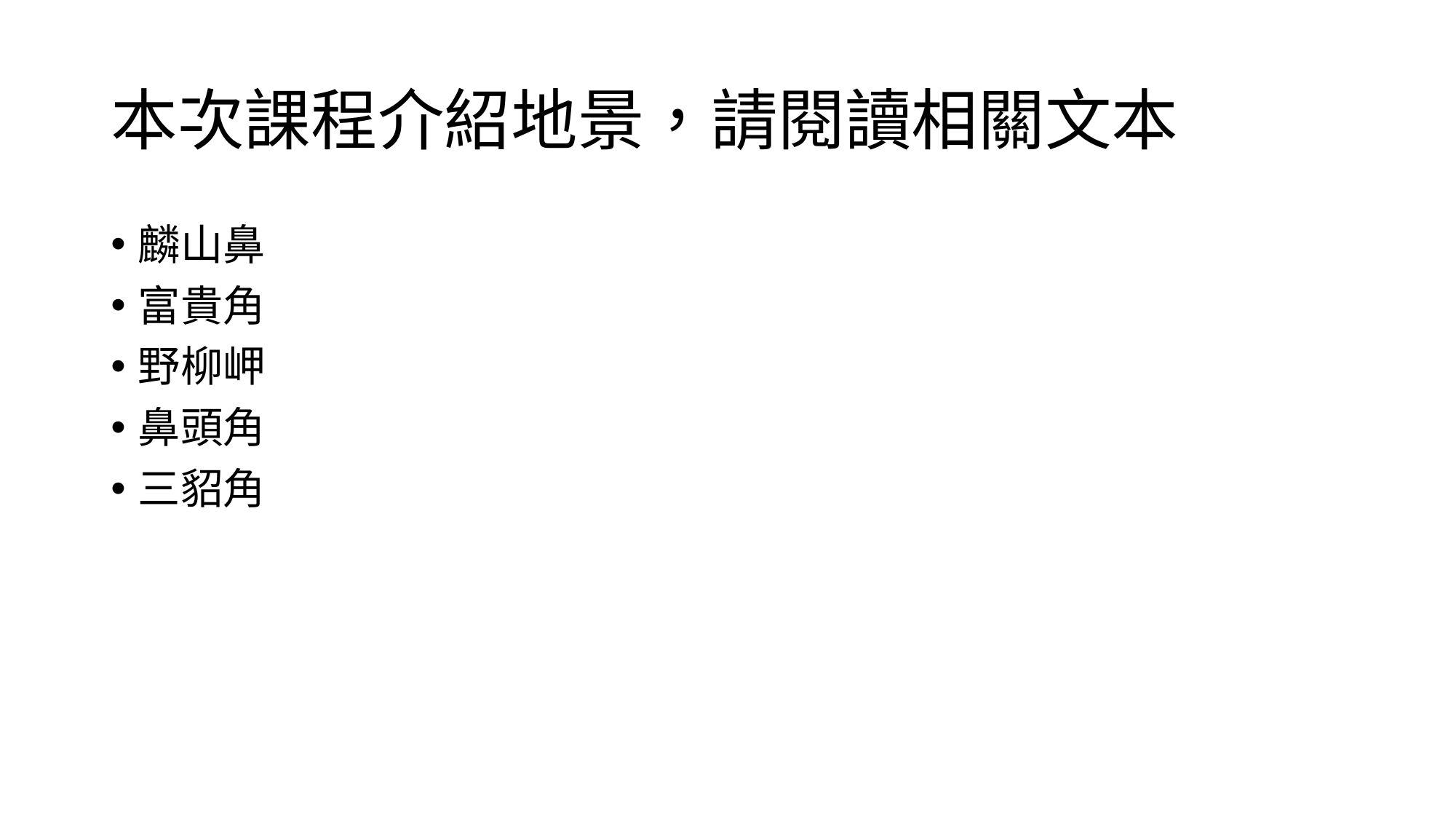

# 本次課程介紹地景，請閱讀相關文本
麟山鼻
富貴角
野柳岬
鼻頭角
三貂角